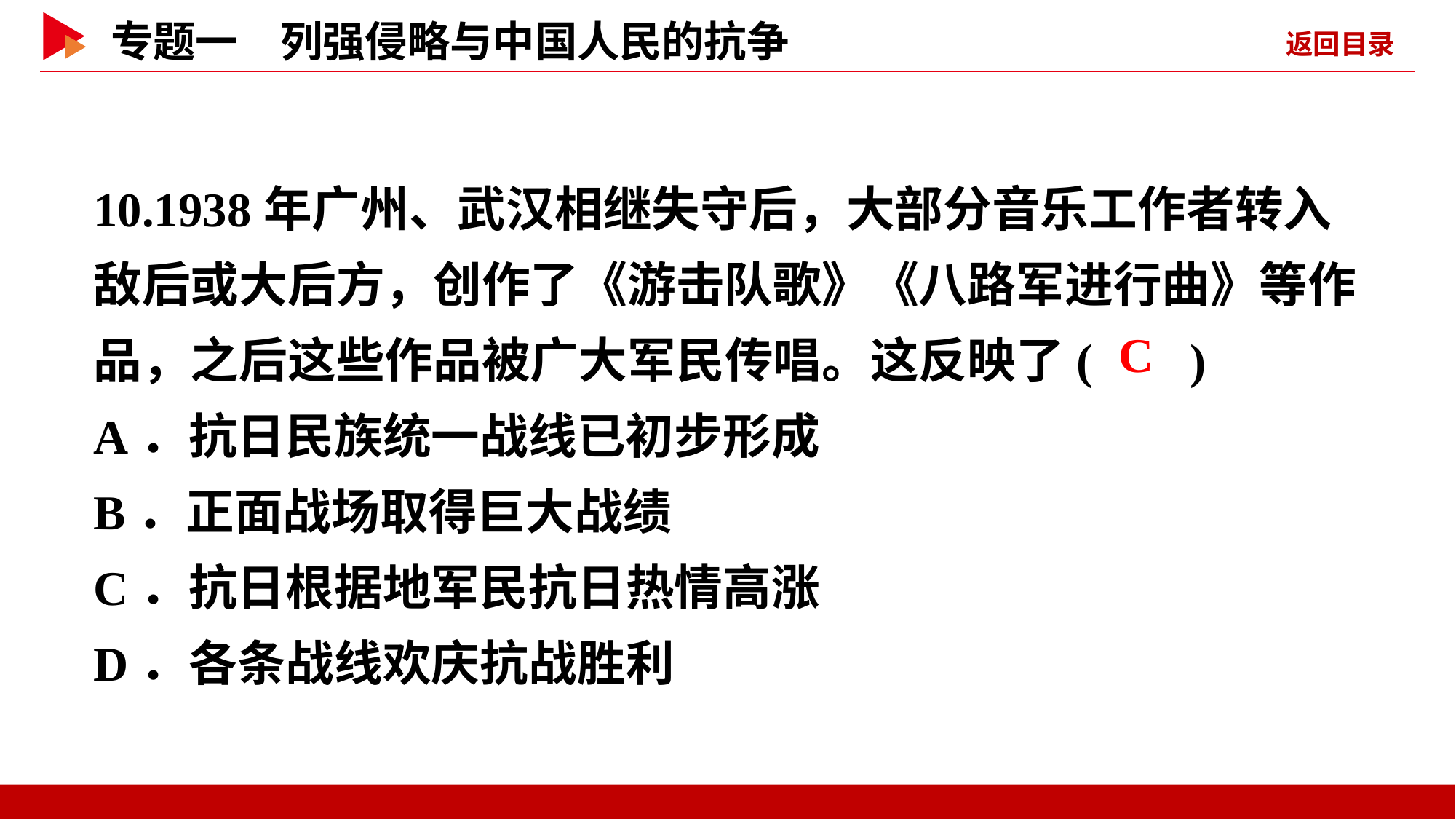

10.1938年广州、武汉相继失守后，大部分音乐工作者转入敌后或大后方，创作了《游击队歌》《八路军进行曲》等作品，之后这些作品被广大军民传唱。这反映了(        )
A．抗日民族统一战线已初步形成
B．正面战场取得巨大战绩
C．抗日根据地军民抗日热情高涨
D．各条战线欢庆抗战胜利
   C